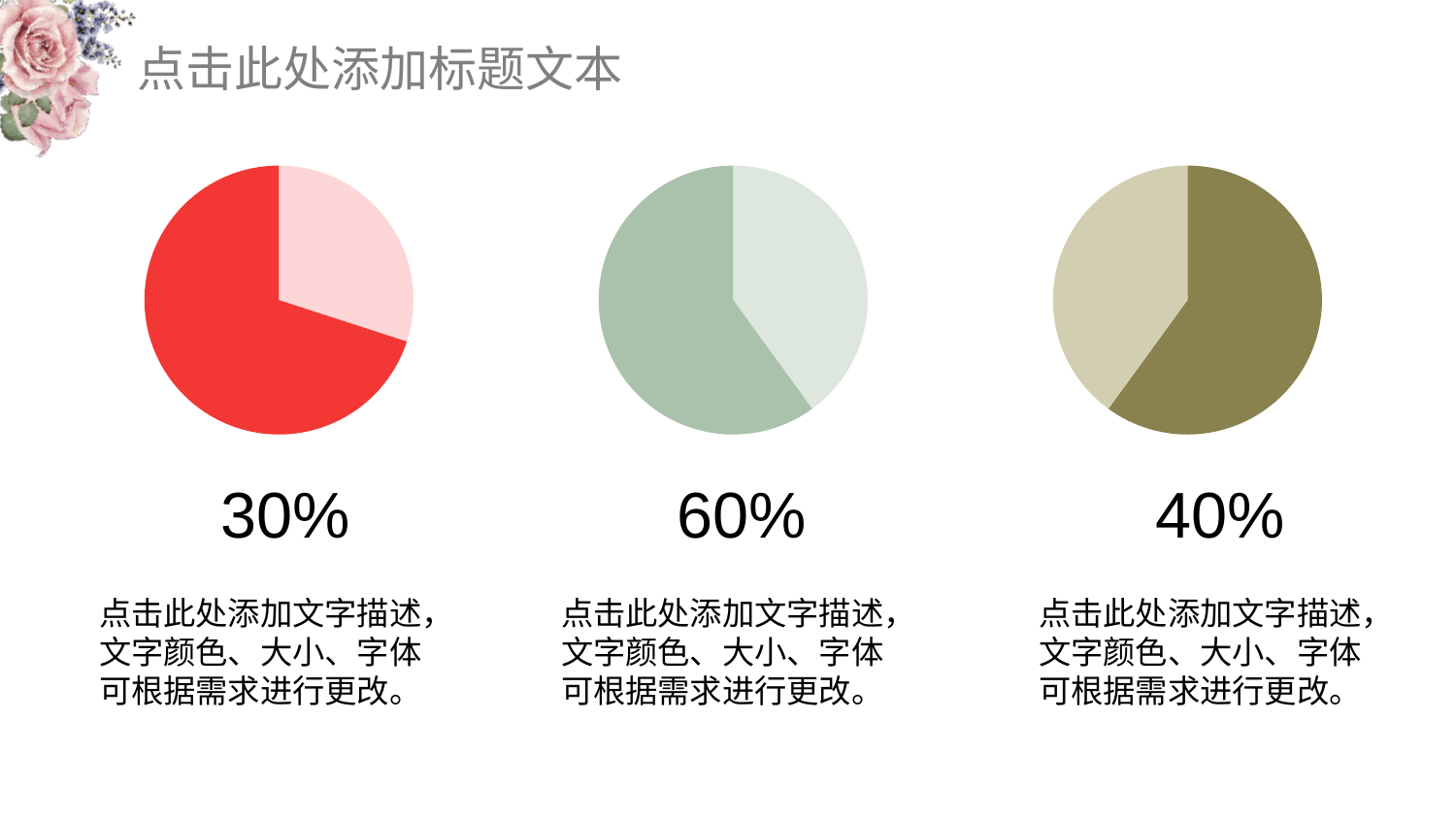

点击此处添加标题文本

### Chart

| Category | 销售额 |
|---|---|
| 第一季度 | 30.0 |
| 第二季度 | 70.0 |

### Chart

| Category | 销售额 |
|---|---|
| 第一季度 | 40.0 |
| 第二季度 | 60.0 |

### Chart

| Category | 销售额 |
|---|---|
| 第一季度 | 60.0 |
| 第二季度 | 40.0 |
30%
40%
60%
点击此处添加文字描述，文字颜色、大小、字体可根据需求进行更改。
点击此处添加文字描述，文字颜色、大小、字体可根据需求进行更改。
点击此处添加文字描述，文字颜色、大小、字体可根据需求进行更改。